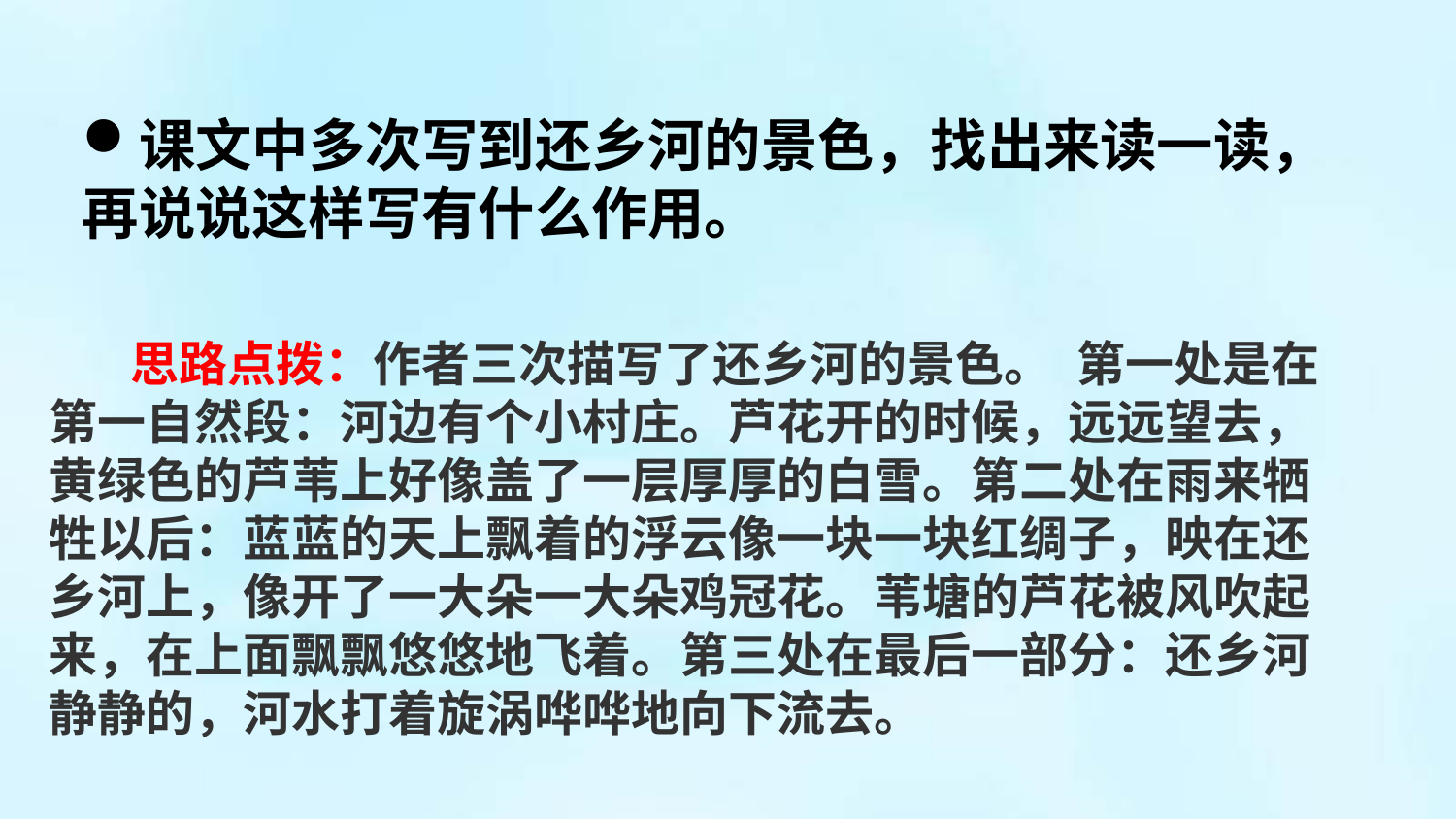

课文中多次写到还乡河的景色，找出来读一读，再说说这样写有什么作用。
  思路点拨：作者三次描写了还乡河的景色。 第一处是在第一自然段：河边有个小村庄。芦花开的时候，远远望去，黄绿色的芦苇上好像盖了一层厚厚的白雪。第二处在雨来牺牲以后：蓝蓝的天上飘着的浮云像一块一块红绸子，映在还乡河上，像开了一大朵一大朵鸡冠花。苇塘的芦花被风吹起来，在上面飘飘悠悠地飞着。第三处在最后一部分：还乡河静静的，河水打着旋涡哗哗地向下流去。